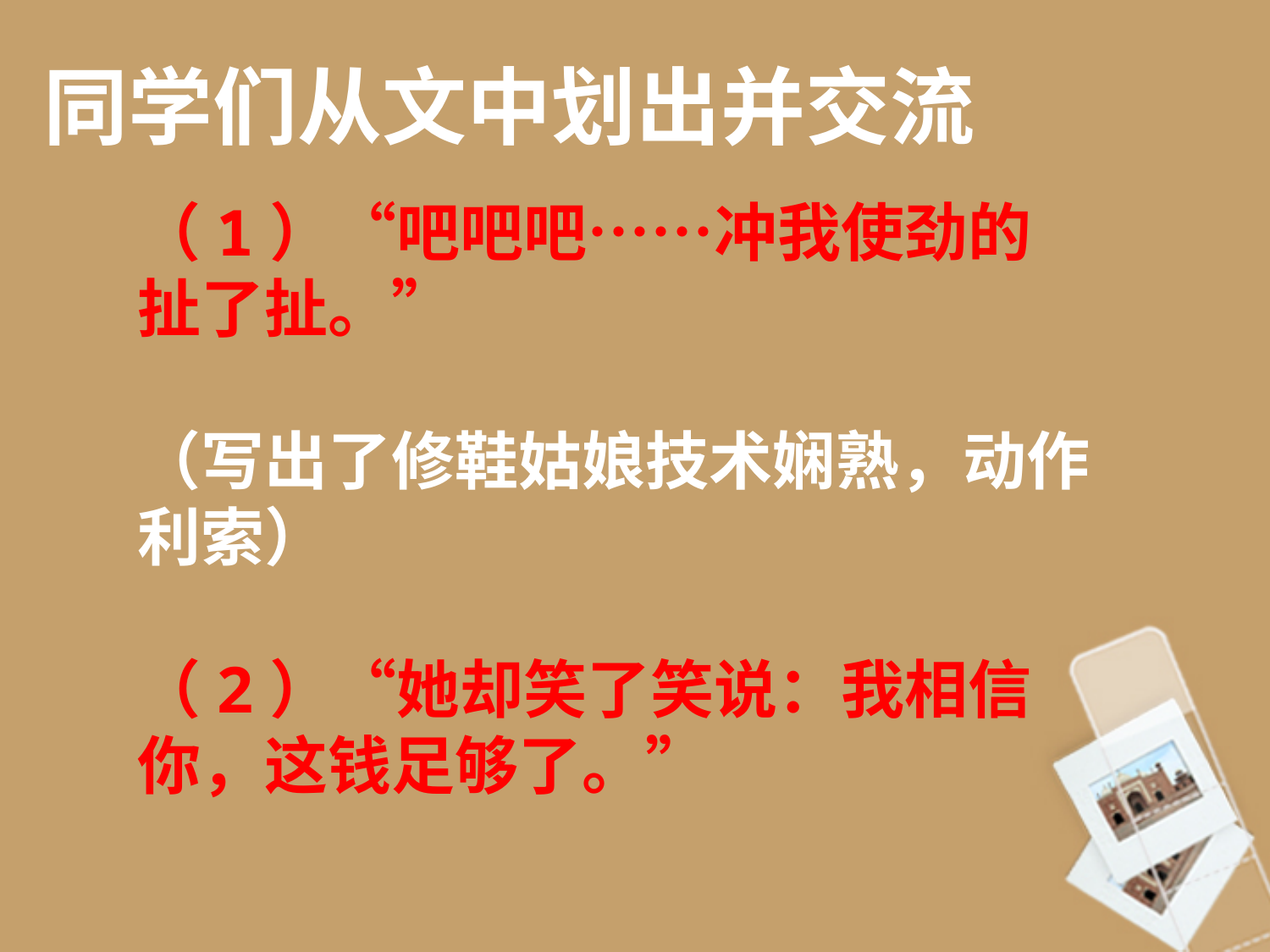

同学们从文中划出并交流
（1）“吧吧吧……冲我使劲的扯了扯。”

（写出了修鞋姑娘技术娴熟，动作利索）

（2）“她却笑了笑说：我相信你，这钱足够了。”